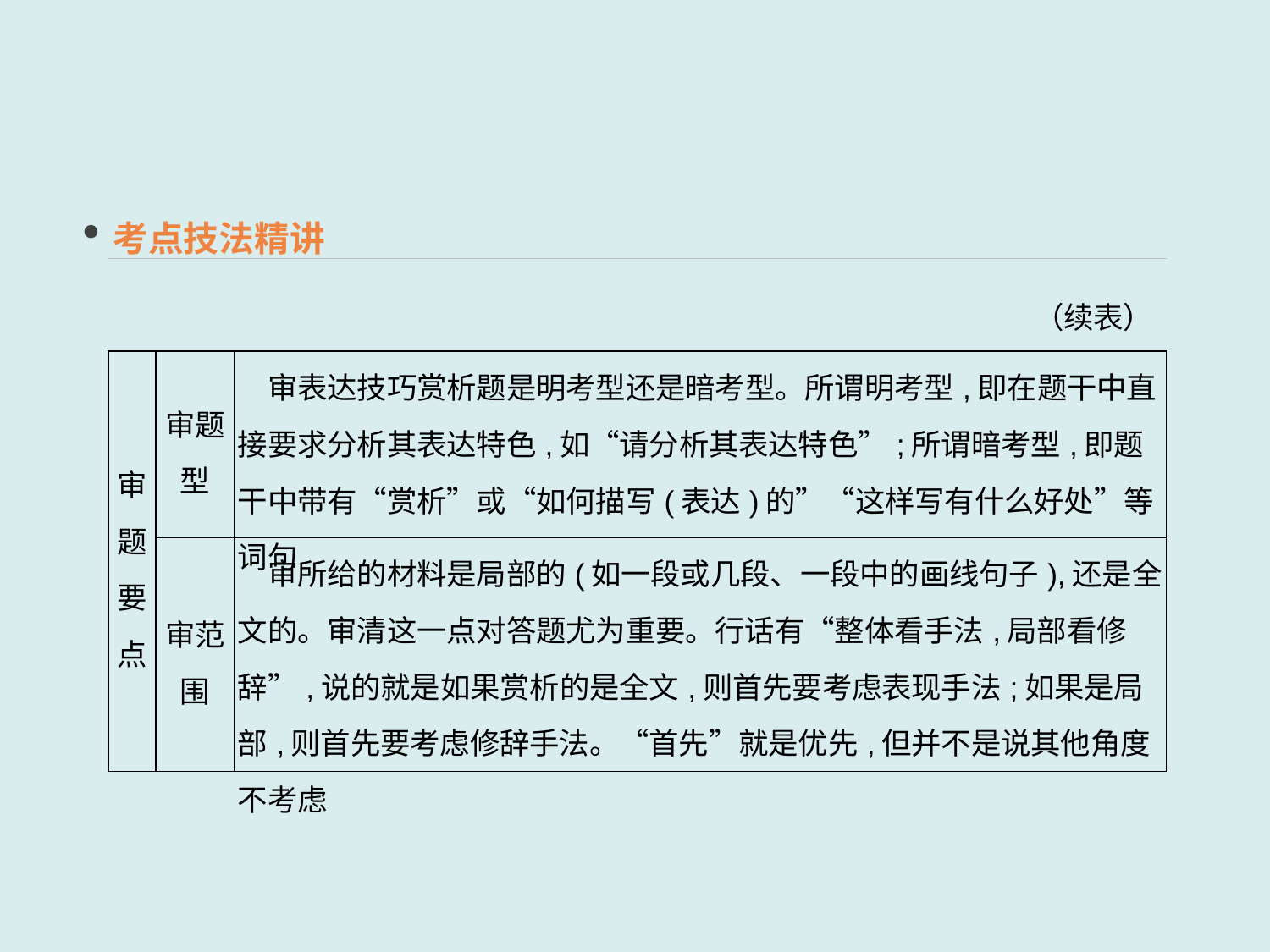

考点技法精讲

（续表）
| 审题 要点 | 审题型 | 审表达技巧赏析题是明考型还是暗考型。所谓明考型,即在题干中直接要求分析其表达特色,如“请分析其表达特色”;所谓暗考型,即题干中带有“赏析”或“如何描写(表达)的”“这样写有什么好处”等词句 |
| --- | --- | --- |
|  | 审范围 | 审所给的材料是局部的(如一段或几段、一段中的画线句子),还是全文的。审清这一点对答题尤为重要。行话有“整体看手法,局部看修辞”,说的就是如果赏析的是全文,则首先要考虑表现手法;如果是局部,则首先要考虑修辞手法。“首先”就是优先,但并不是说其他角度不考虑 |